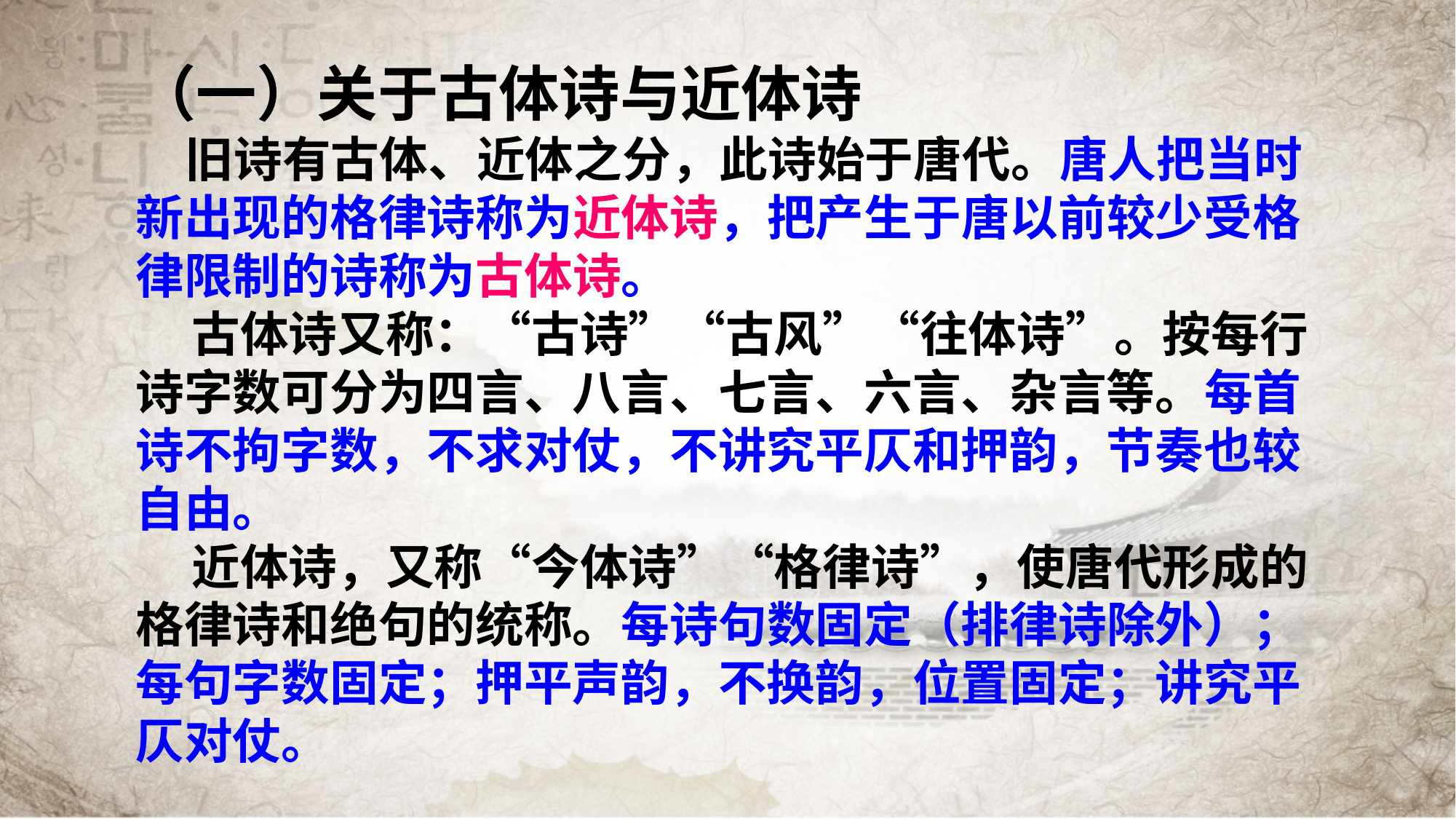

（一）关于古体诗与近体诗
     旧诗有古体、近体之分，此诗始于唐代。唐人把当时新出现的格律诗称为近体诗，把产生于唐以前较少受格律限制的诗称为古体诗。
    古体诗又称：“古诗”“古风”“往体诗”。按每行诗字数可分为四言、八言、七言、六言、杂言等。每首诗不拘字数，不求对仗，不讲究平仄和押韵，节奏也较自由。
    近体诗，又称“今体诗”“格律诗”，使唐代形成的格律诗和绝句的统称。每诗句数固定（排律诗除外）；每句字数固定；押平声韵，不换韵，位置固定；讲究平仄对仗。